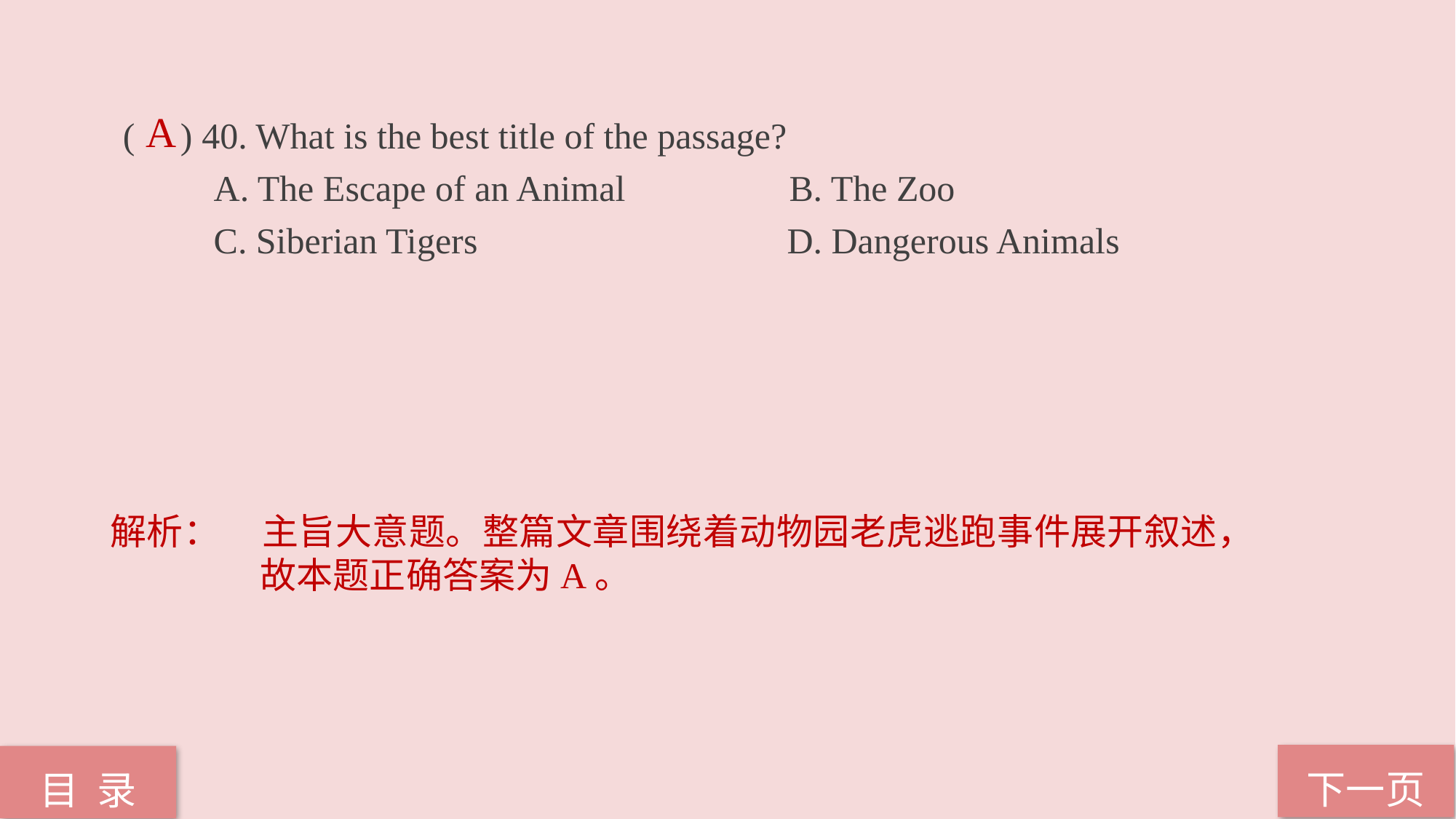

(     ) 40. What is the best title of the passage?
          A. The Escape of an Animal                  B. The Zoo
          C. Siberian Tigers                                  D. Dangerous Animals
A
解析：	主旨大意题。整篇文章围绕着动物园老虎逃跑事件展开叙述，故本题正确答案为A。